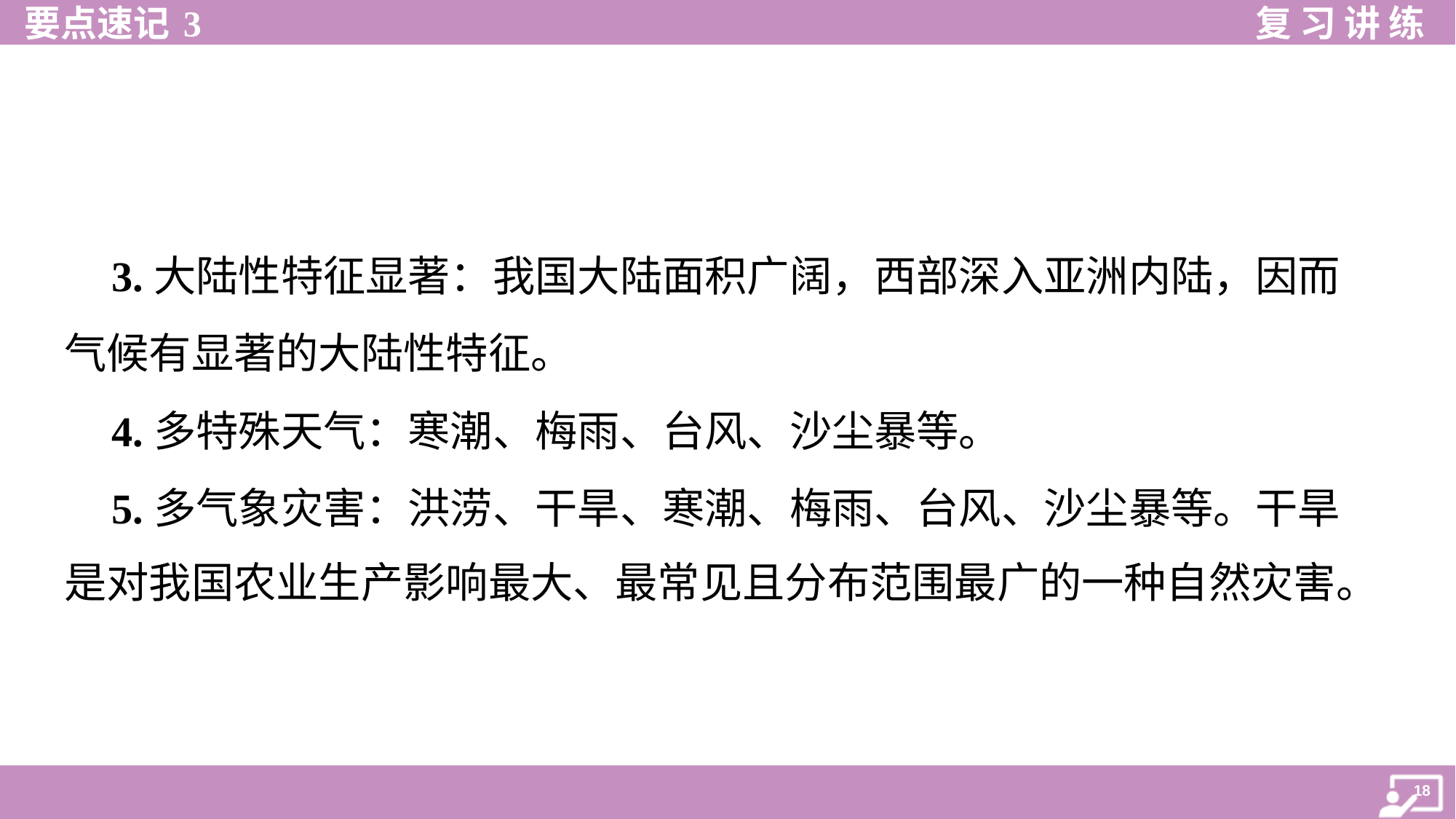

3.大陆性特征显著：我国大陆面积广阔，西部深入亚洲内陆，因而
气候有显著的大陆性特征。
    4.多特殊天气：寒潮、梅雨、台风、沙尘暴等。
    5.多气象灾害：洪涝、干旱、寒潮、梅雨、台风、沙尘暴等。干旱
是对我国农业生产影响最大、最常见且分布范围最广的一种自然灾害。